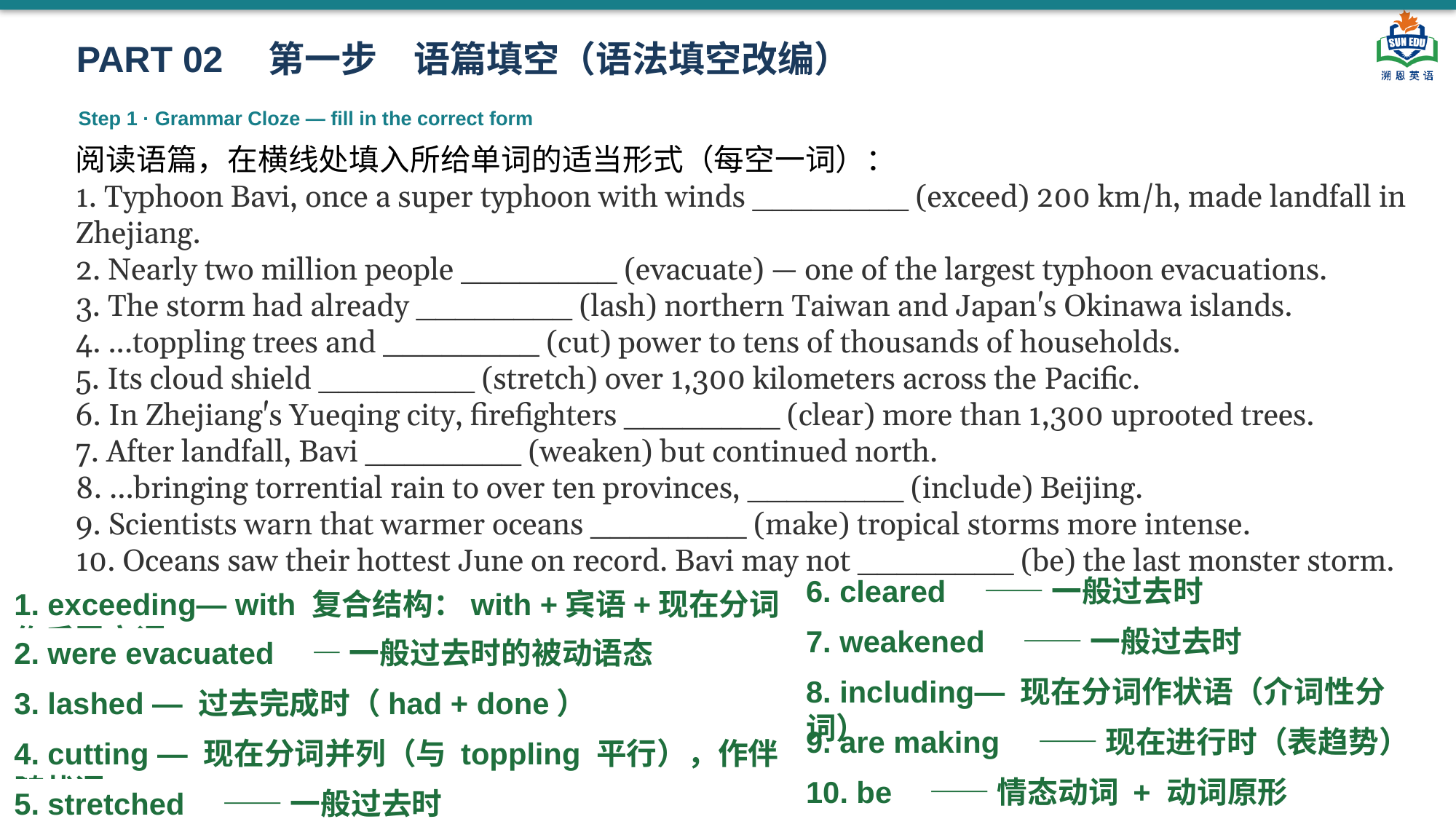

PART 02　第一步　语篇填空（语法填空改编）
Step 1 · Grammar Cloze — fill in the correct form
阅读语篇，在横线处填入所给单词的适当形式（每空一词）：
1. Typhoon Bavi, once a super typhoon with winds ________ (exceed) 200 km/h, made landfall in Zhejiang.
2. Nearly two million people ________ (evacuate) — one of the largest typhoon evacuations.
3. The storm had already ________ (lash) northern Taiwan and Japan's Okinawa islands.
4. ...toppling trees and ________ (cut) power to tens of thousands of households.
5. Its cloud shield ________ (stretch) over 1,300 kilometers across the Pacific.
6. In Zhejiang's Yueqing city, firefighters ________ (clear) more than 1,300 uprooted trees.
7. After landfall, Bavi ________ (weaken) but continued north.
8. ...bringing torrential rain to over ten provinces, ________ (include) Beijing.
9. Scientists warn that warmer oceans ________ (make) tropical storms more intense.
10. Oceans saw their hottest June on record. Bavi may not ________ (be) the last monster storm.
6. cleared　—— 一般过去时
1. exceeding— with 复合结构：with +宾语+现在分词作后置定语
7. weakened　—— 一般过去时
2. were evacuated　— 一般过去时的被动语态
8. including— 现在分词作状语（介词性分词）
3. lashed — 过去完成时（had + done）
9. are making　—— 现在进行时（表趋势）
4. cutting — 现在分词并列（与 toppling 平行），作伴随状语
10. be　—— 情态动词 + 动词原形
5. stretched　—— 一般过去时